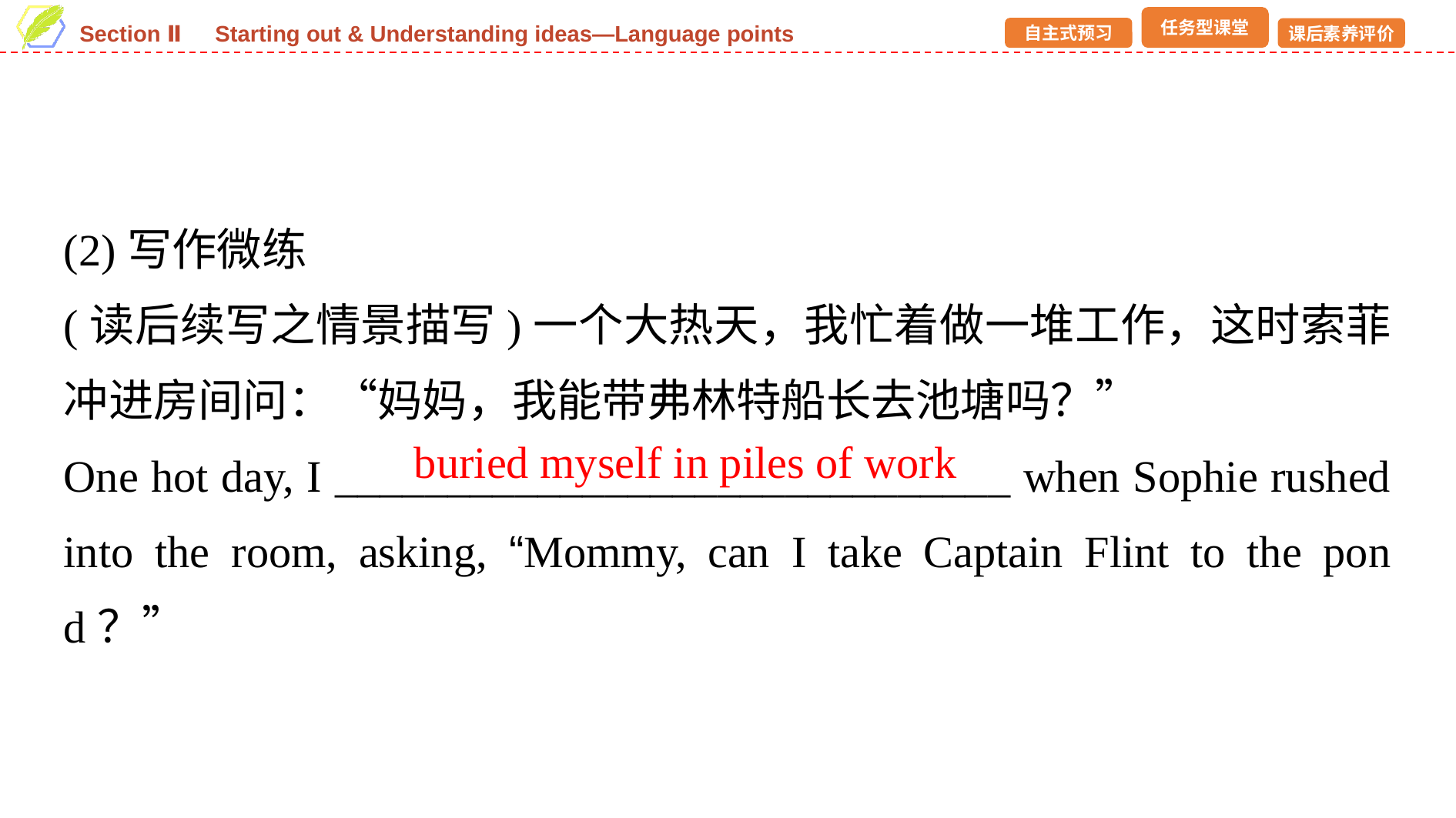

(2)写作微练
(读后续写之情景描写)一个大热天，我忙着做一堆工作，这时索菲冲进房间问：“妈妈，我能带弗林特船长去池塘吗？”
One hot day, I ______________________________ when Sophie rushed into the room, asking, “Mommy, can I take Captain Flint to the pond？”
buried myself in piles of work